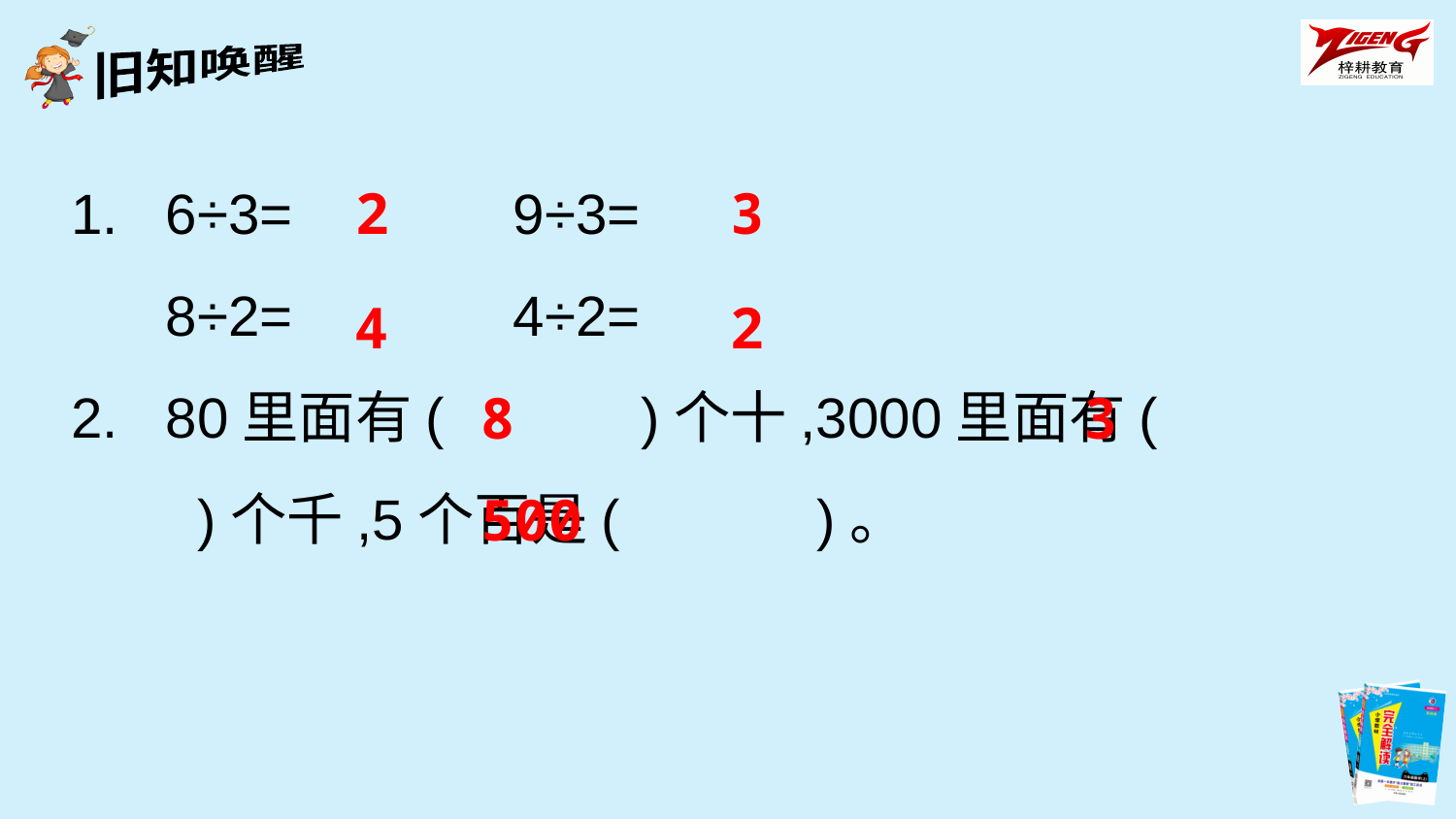

1.   6÷3=              9÷3=
      8÷2=              4÷2=
2.   80里面有(　　　)个十,3000里面有(　　　)个千,5个百是(　　　)。
2
3
4
2
8
3
500